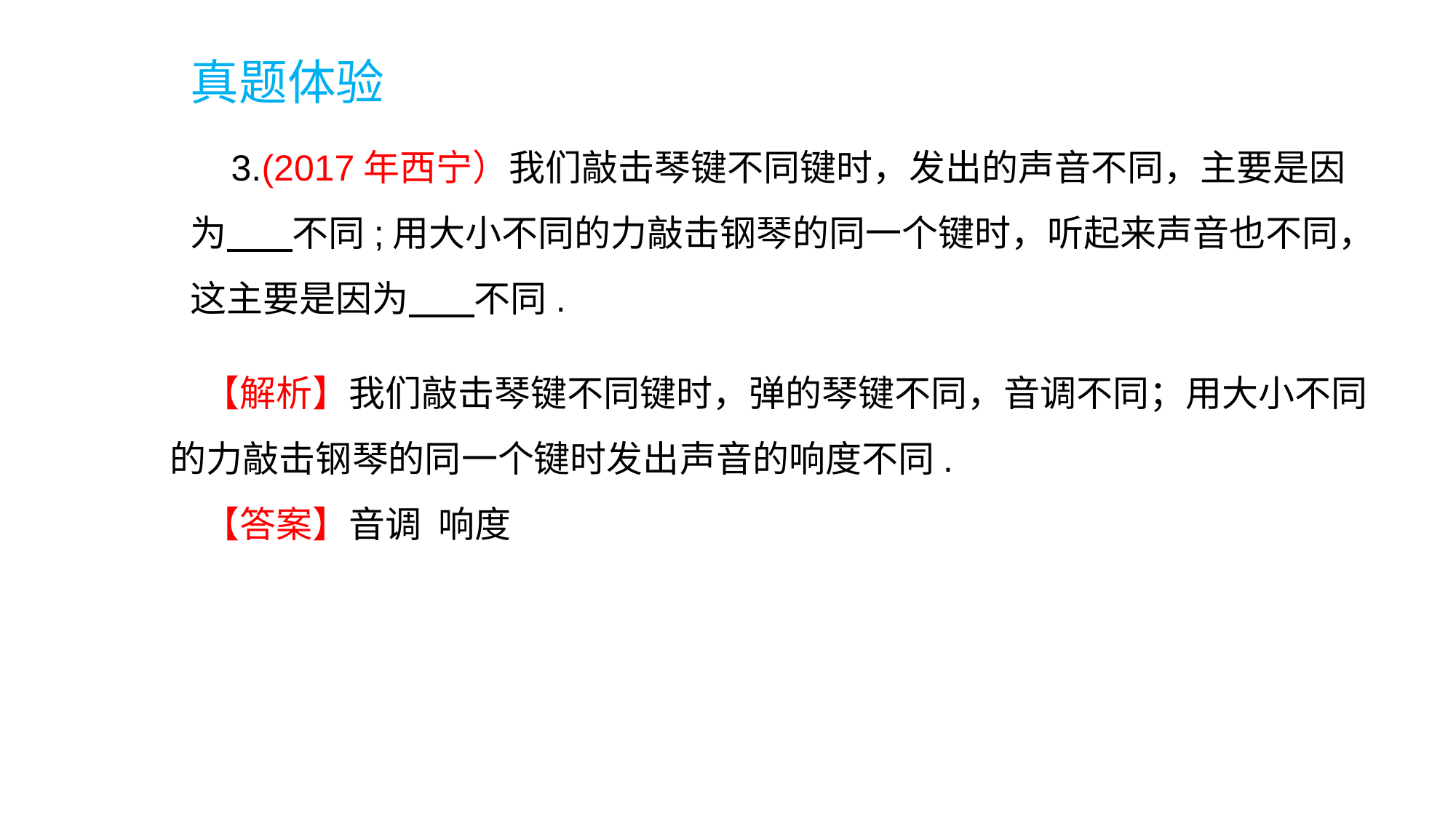

真题体验
    3.(2017年西宁）我们敲击琴键不同键时，发出的声音不同，主要是因为        不同;用大小不同的力敲击钢琴的同一个键时，听起来声音也不同，这主要是因为        不同.

   【解析】我们敲击琴键不同键时，弹的琴键不同，音调不同；用大小不同的力敲击钢琴的同一个键时发出声音的响度不同.
   【答案】音调  响度